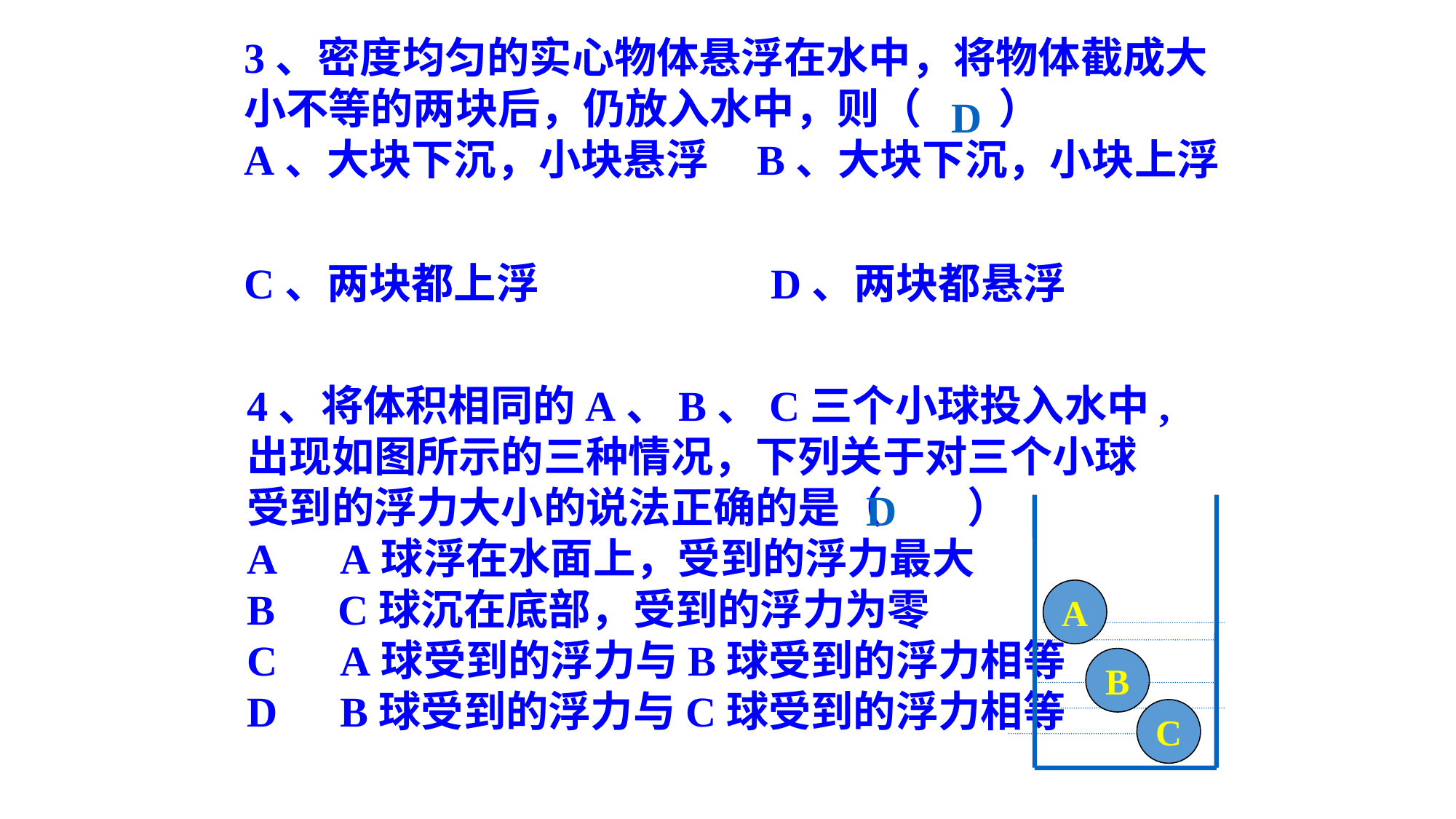

3、密度均匀的实心物体悬浮在水中，将物体截成大小不等的两块后，仍放入水中，则（        ）              A、大块下沉，小块悬浮    B、大块下沉，小块上浮
C、两块都上浮                       D、两块都悬浮

D
4、将体积相同的A、B、C三个小球投入水中,出现如图所示的三种情况，下列关于对三个小球受到的浮力大小的说法正确的是（　　）
A　A球浮在水面上，受到的浮力最大
B　C球沉在底部，受到的浮力为零
C　A球受到的浮力与B球受到的浮力相等
D　B球受到的浮力与C球受到的浮力相等
D

A

B

C